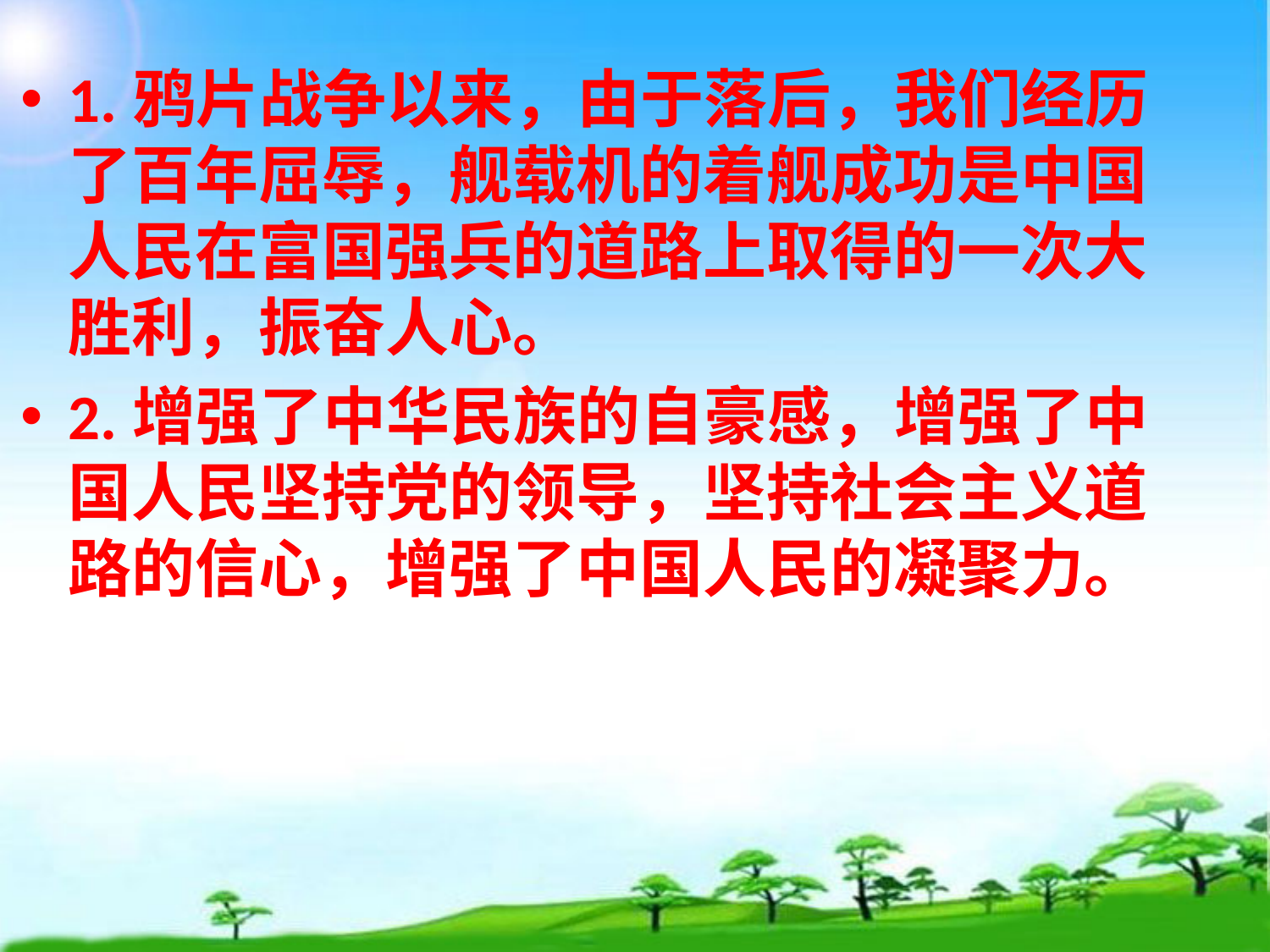

1.鸦片战争以来，由于落后，我们经历了百年屈辱，舰载机的着舰成功是中国人民在富国强兵的道路上取得的一次大胜利，振奋人心。
2.增强了中华民族的自豪感，增强了中国人民坚持党的领导，坚持社会主义道路的信心，增强了中国人民的凝聚力。